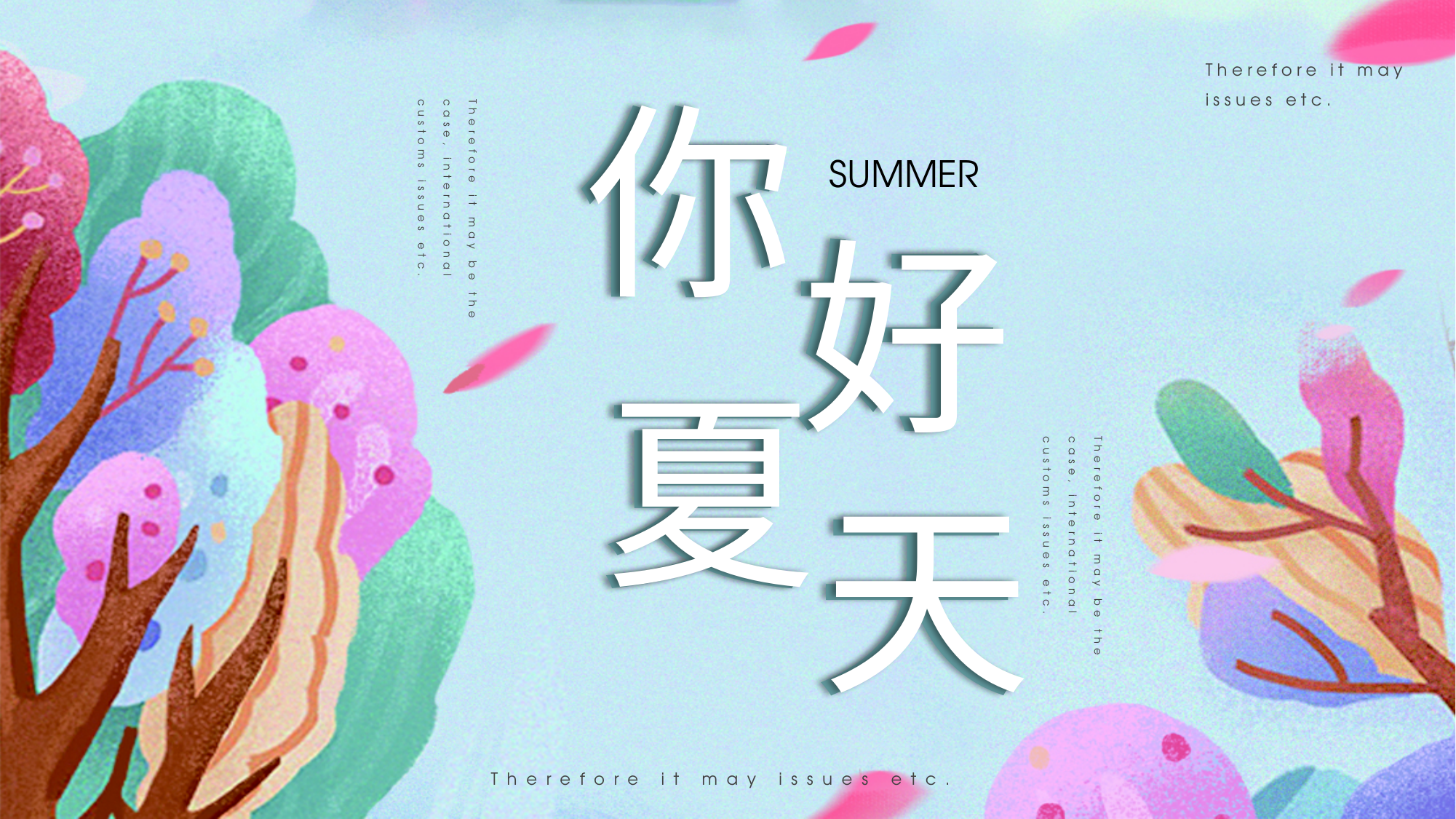

Therefore it may issues etc.
你
你
SUMMER
Therefore it may be the case, international customs issues etc.
好
好
夏
夏
天
天
Therefore it may be the case, international customs issues etc.
Therefore it may issues etc.